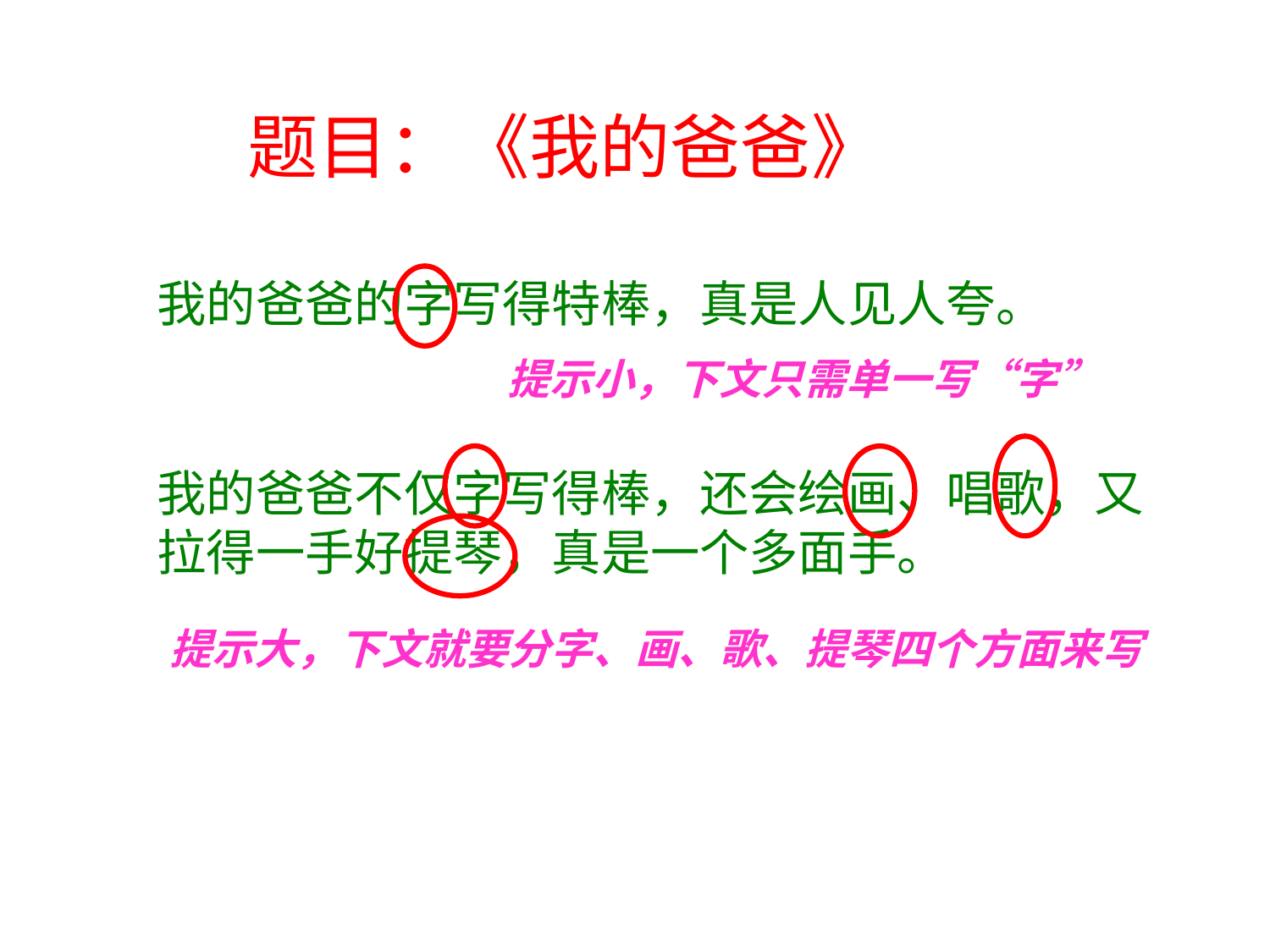

题目：《我的爸爸》
我的爸爸的字写得特棒，真是人见人夸。

提示小，下文只需单一写“字”

我的爸爸不仅字写得棒，还会绘画、唱歌，又拉得一手好提琴，真是一个多面手。

提示大，下文就要分字、画、歌、提琴四个方面来写